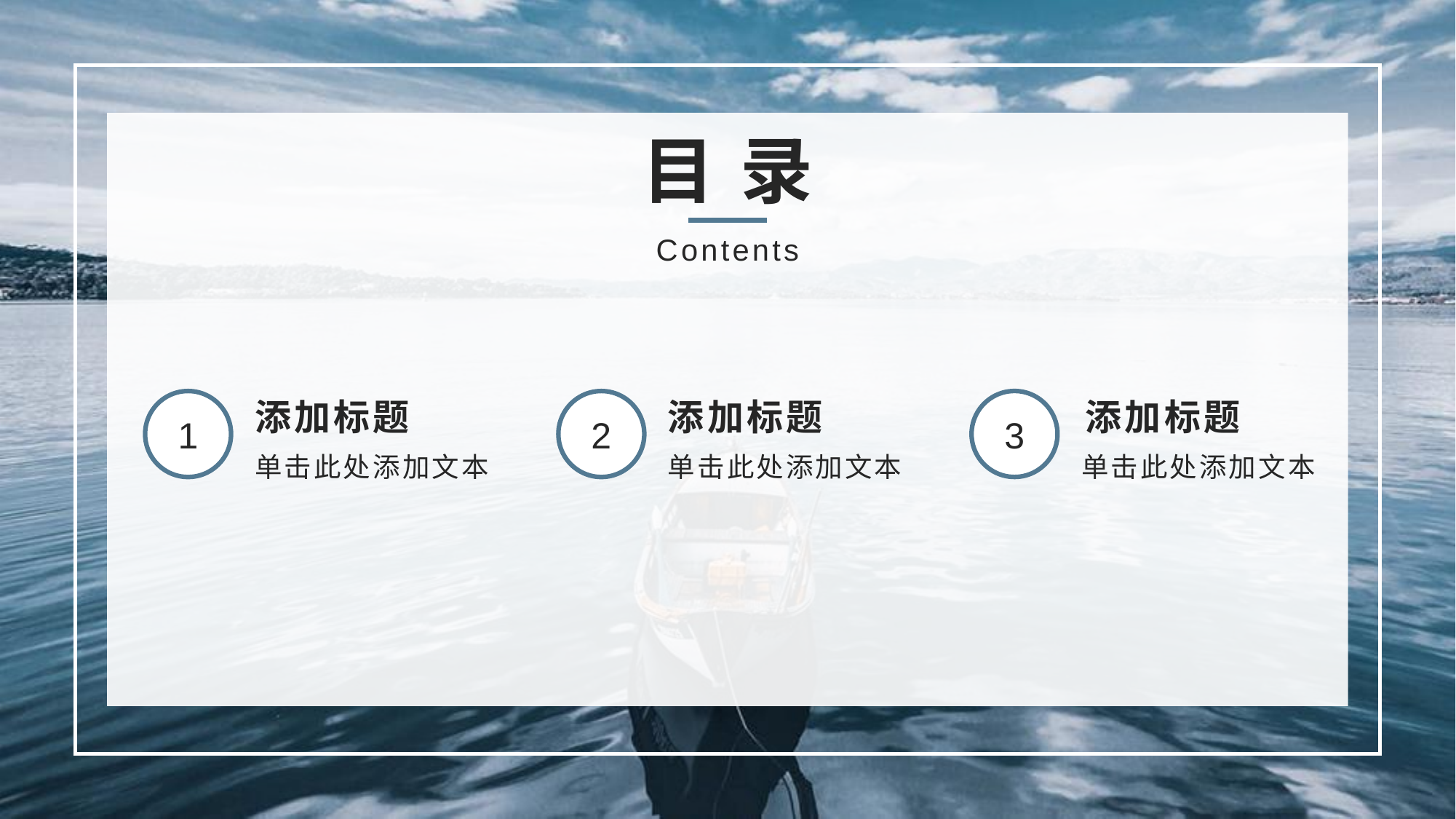

目 录
Contents
添加标题
添加标题
添加标题
3
1
2
单击此处添加文本
单击此处添加文本
单击此处添加文本